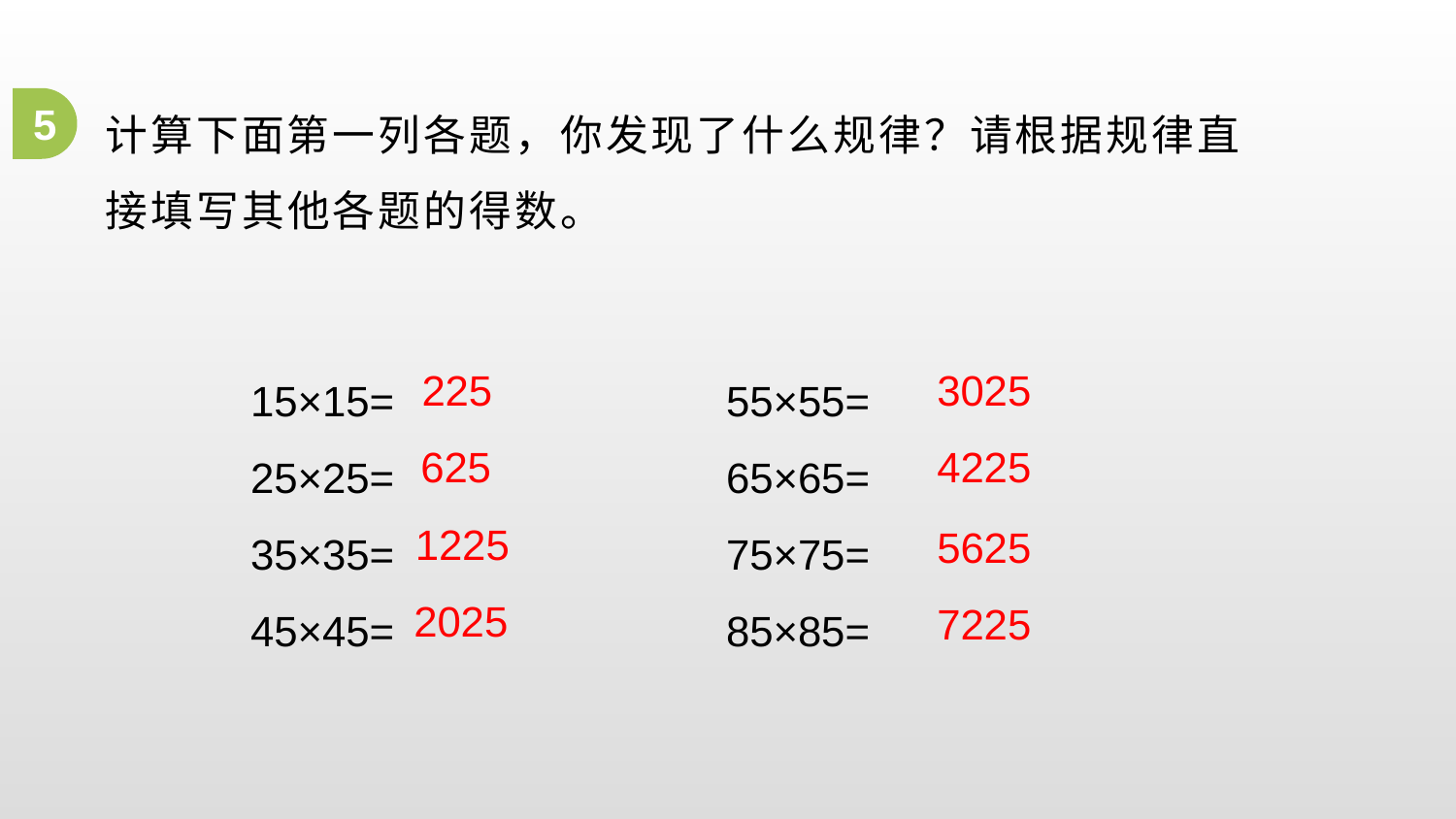

# 计算下面第一列各题，你发现了什么规律？请根据规律直接填写其他各题的得数。
5
15×15=                            55×55=
25×25=                            65×65=
35×35=                            75×75=
45×45=                            85×85=
225
3025
625
4225
1225
5625
2025
7225